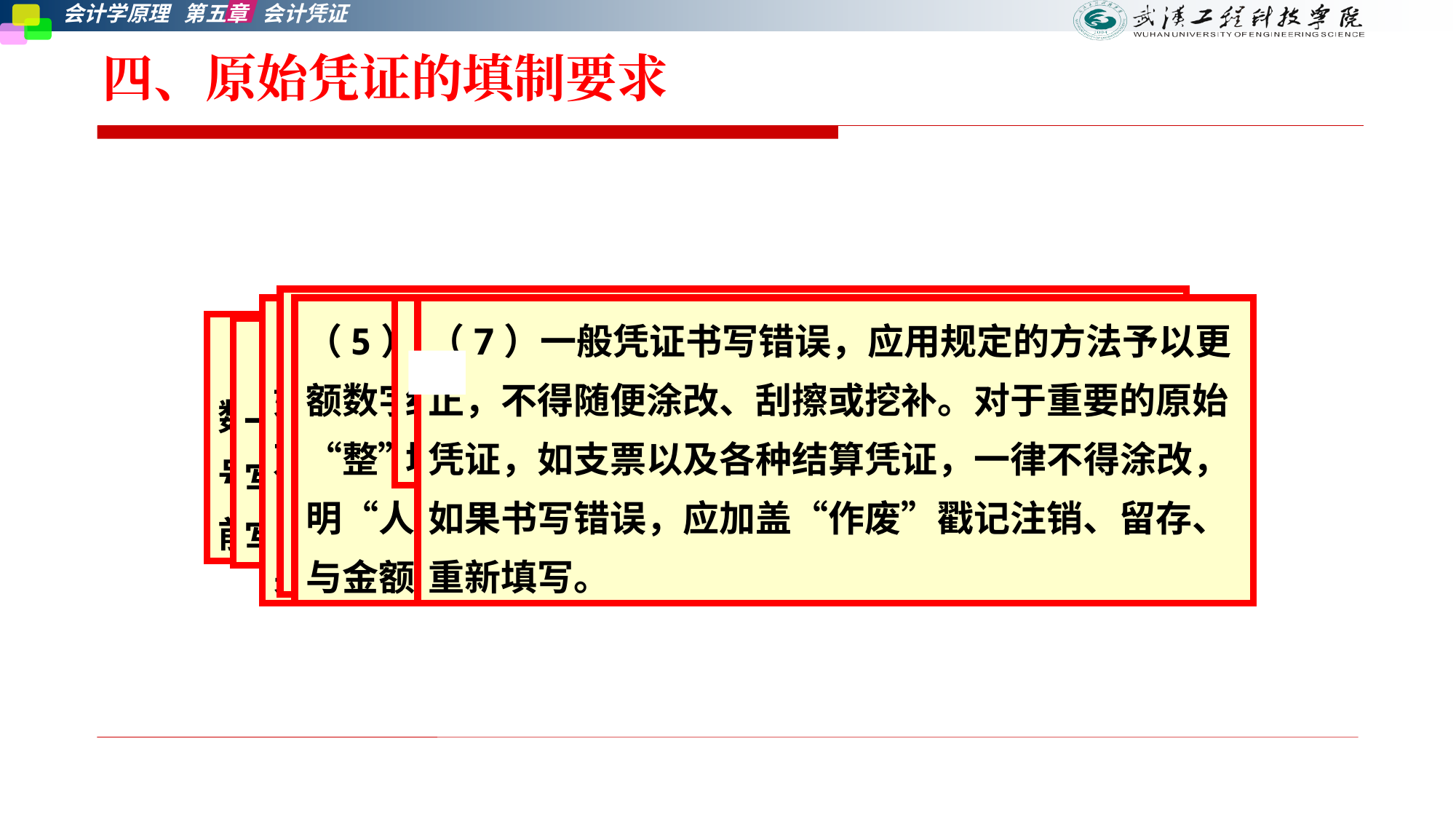

# 四、原始凭证的填制要求

（4）阿拉伯数字中间有“0”时，汉字大写金额要写“零”字。如¥207，汉字大写金额应写成人民币贰佰零柒元。阿拉伯数字中间连续有几个“0”时，汉字大写金额中可以只写一个“零”字，如¥3006．78，汉字大写应写成人民币叁仟零陆元柒角捌分。
（3）汉字大写金额数字，一律用正楷字或行书字书写，如壹、贰、叁、肆、伍、陆、柒、捌、玖、拾、佰、仟、万、亿、元、角、分、零、整等，不得用一、二(两)、三、四、五、六、七、八、九、十、块、毛、另(0)等字样代替，不得随意使用简化字。
（5）大写金额数字有分的，后面不加“整”字，大写金额数字到元或角为止的，在“元”或“角”之后应写“整”字或“正”字，大写金额前还应加注币值单位，注明“人民币”、“美元”、“港币”等字样。且币值单位与金额数字之间，以及各金额数字之间不得留有空隙。
（6）凡是规定填写大写金额的各种凭证，如银行结算凭证、发票、运单、合同、契约等，都必须在填写小写金额的同时填写大写金额。
（7）一般凭证书写错误，应用规定的方法予以更正，不得随便涂改、刮擦或挖补。对于重要的原始凭证，如支票以及各种结算凭证，一律不得涂改，如果书写错误，应加盖“作废”戳记注销、留存、重新填写。
（1）阿拉伯数字应逐个填写，不得连笔写。阿拉伯金额数字最高位前面应写人民币符号“¥”。人民币符号“¥”与阿拉伯金额数字之间不得留有空白。阿拉伯数字前写有人民币符号的，数字后面不必再写“元”字。
（2）所有以元为单位的阿拉伯数字，无特殊情况，一律填写到角分。无角分的，角位和分位可写“00”补齐，或符号“一”。有角无分的，分位应写“0”，不能用符号“一”代替。